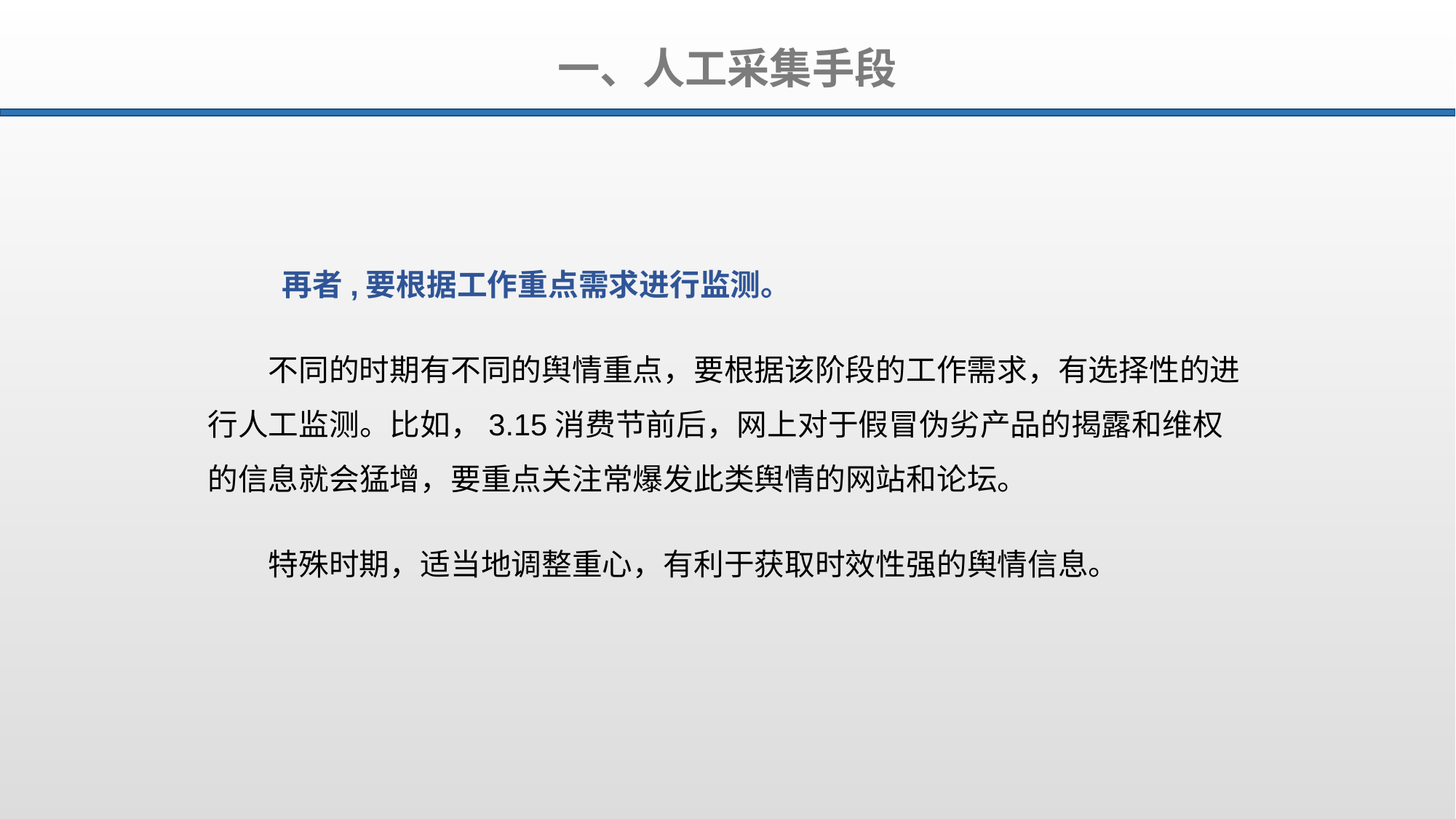

一、人工采集手段

 再者,要根据工作重点需求进行监测。
不同的时期有不同的舆情重点，要根据该阶段的工作需求，有选择性的进行人工监测。比如，3.15消费节前后，网上对于假冒伪劣产品的揭露和维权的信息就会猛增，要重点关注常爆发此类舆情的网站和论坛。
特殊时期，适当地调整重心，有利于获取时效性强的舆情信息。